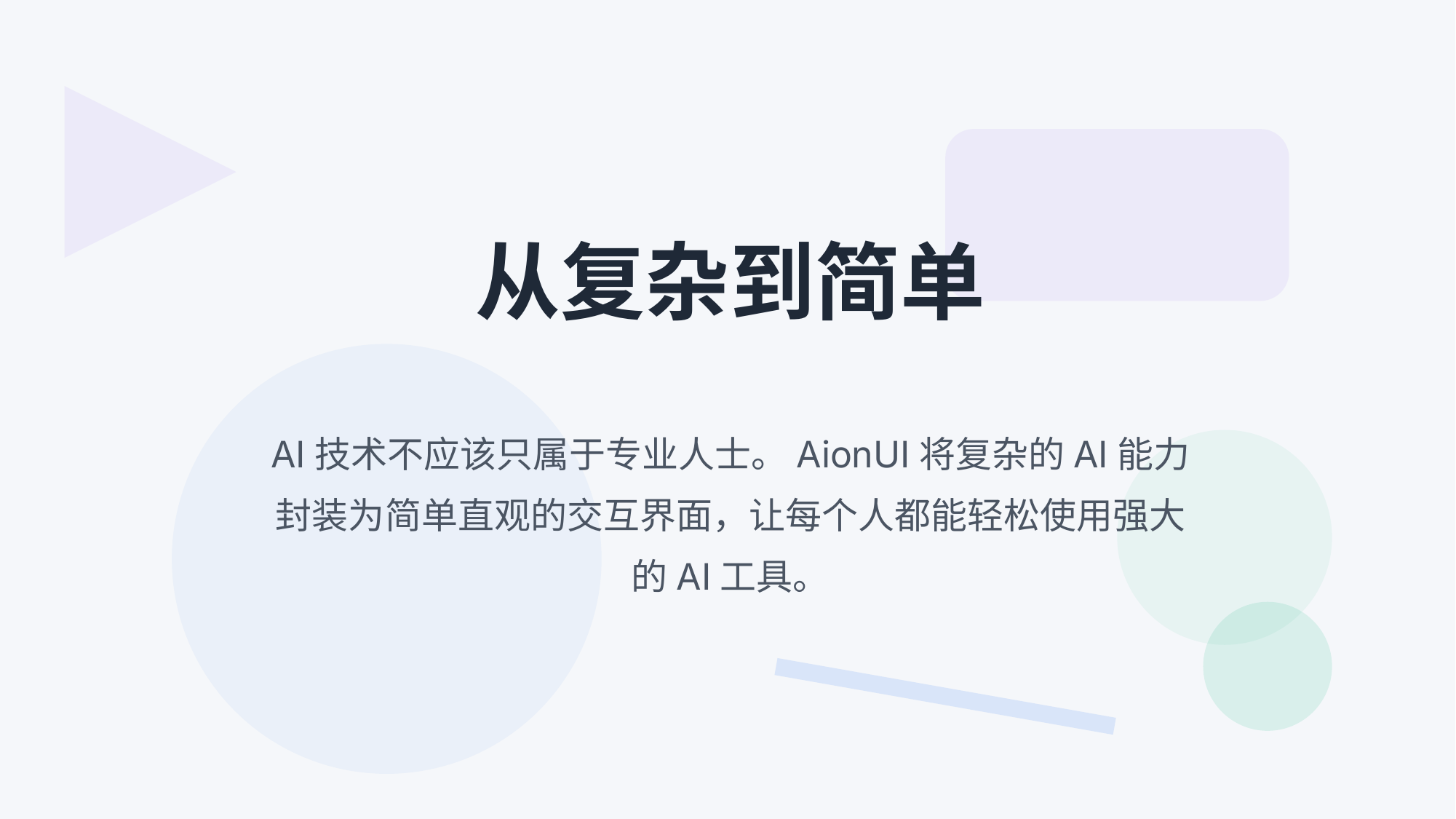

AionUI

让AI触手可及

人人都能使用的AI交互平台

从复杂到简单

AI技术不应该只属于专业人士。AionUI将复杂的AI能力封装为简单直观的交互界面，让每个人都能轻松使用强大的AI工具。